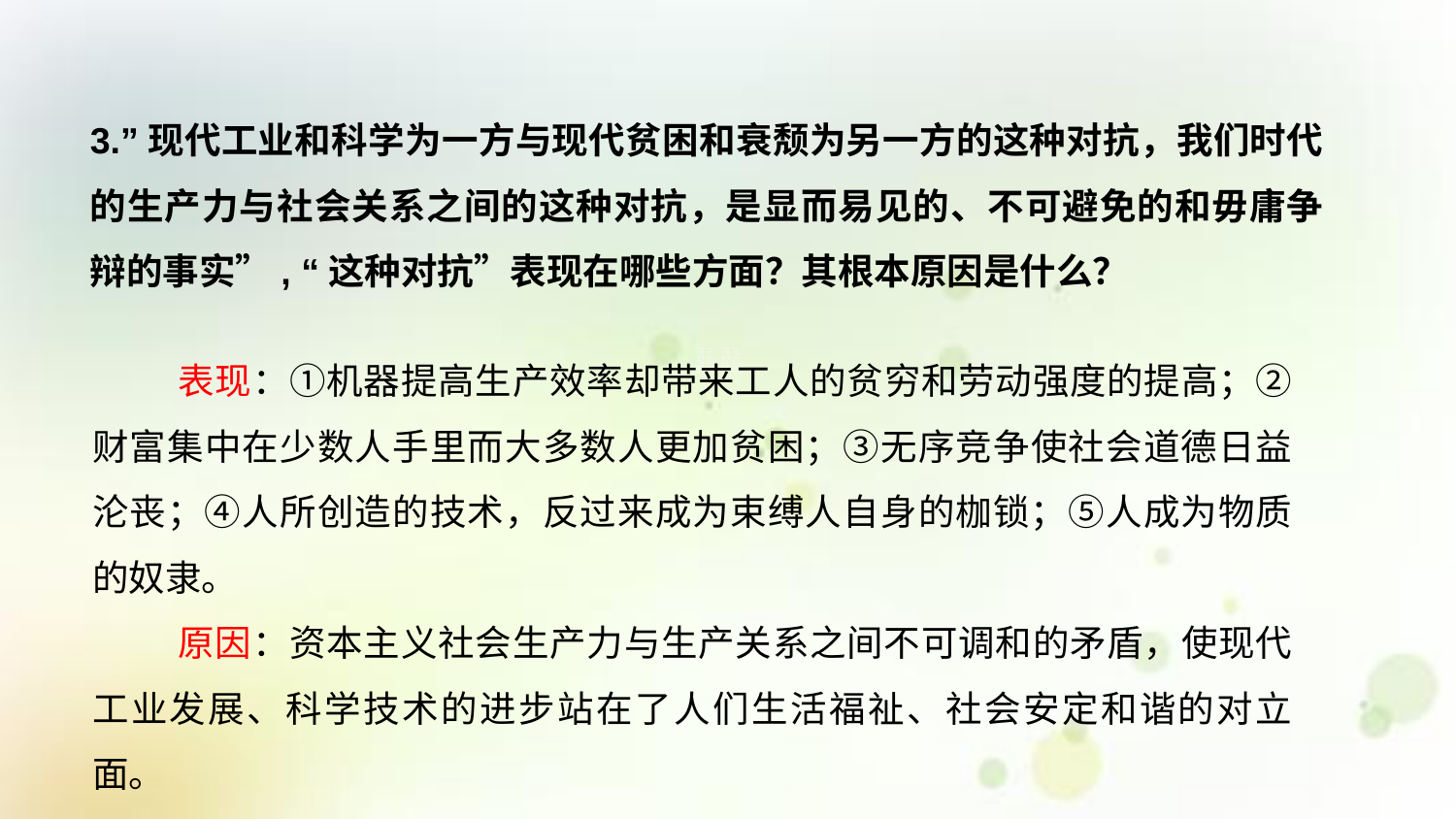

3.”现代工业和科学为一方与现代贫困和衰颓为另一方的这种对抗，我们时代的生产力与社会关系之间的这种对抗，是显而易见的、不可避免的和毋庸争辩的事实”, “这种对抗”表现在哪些方面？其根本原因是什么？
表现：①机器提高生产效率却带来工人的贫穷和劳动强度的提高；②财富集中在少数人手里而大多数人更加贫困；③无序竞争使社会道德日益沦丧；④人所创造的技术，反过来成为束缚人自身的枷锁；⑤人成为物质的奴隶。
原因：资本主义社会生产力与生产关系之间不可调和的矛盾，使现代工业发展、科学技术的进步站在了人们生活福祉、社会安定和谐的对立面。